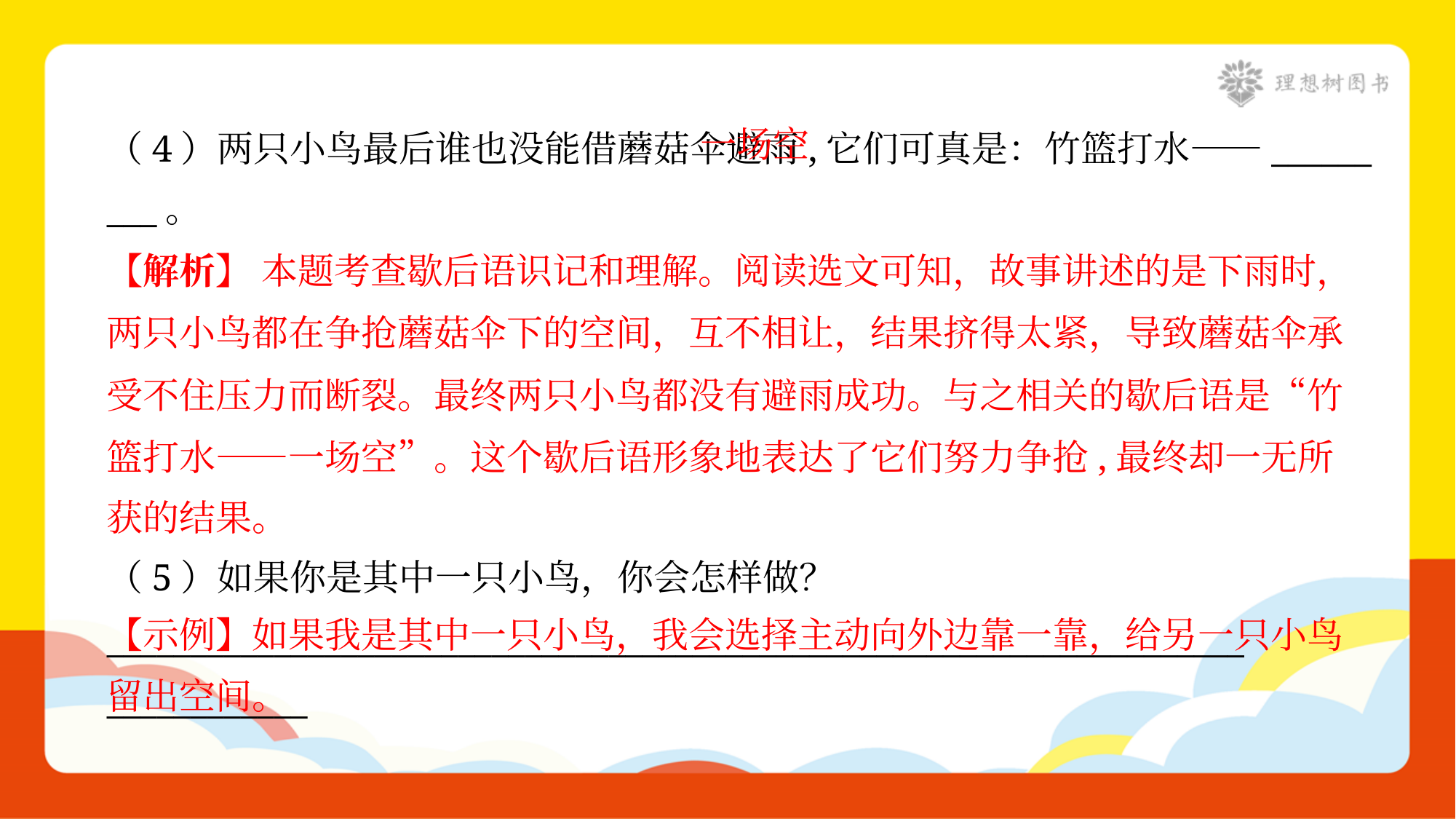

一场空
（4）两只小鸟最后谁也没能借蘑菇伞避雨,它们可真是：竹篮打水——______
___。
【解析】 本题考查歇后语识记和理解。阅读选文可知，故事讲述的是下雨时，
两只小鸟都在争抢蘑菇伞下的空间，互不相让，结果挤得太紧，导致蘑菇伞承
受不住压力而断裂。最终两只小鸟都没有避雨成功。与之相关的歇后语是“竹
篮打水——一场空”。这个歇后语形象地表达了它们努力争抢,最终却一无所
获的结果。
（5）如果你是其中一只小鸟，你会怎样做？
____________________________________________________________________
____________
【示例】如果我是其中一只小鸟，我会选择主动向外边靠一靠，给另一只小鸟留出空间。